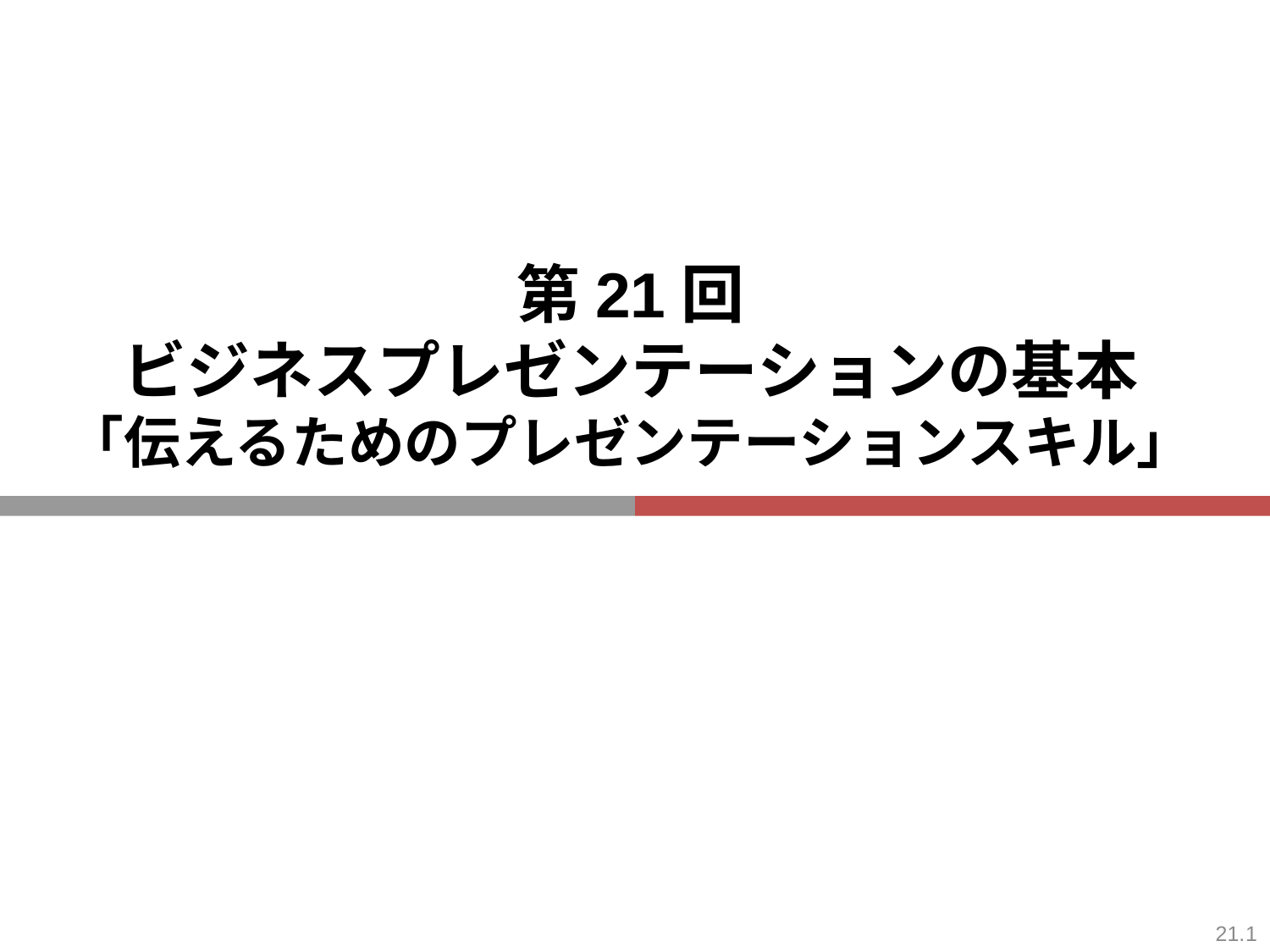

第21回
ビジネスプレゼンテーションの基本
「伝えるためのプレゼンテーションスキル」
1